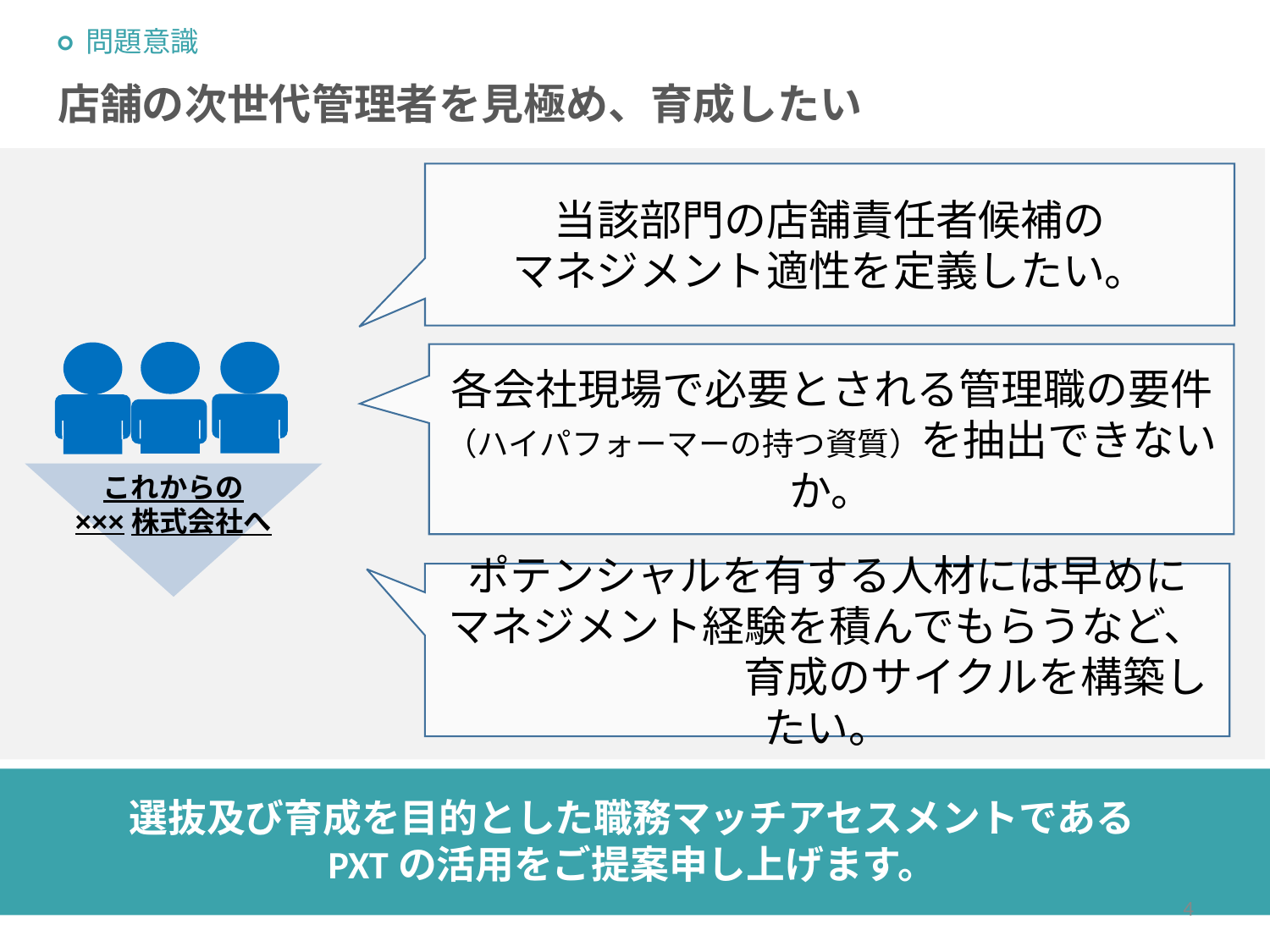

○ 問題意識

店舗の次世代管理者を見極め、育成したい

当該部門の店舗責任者候補の
マネジメント適性を定義したい。

これからの
×××株式会社へ
各会社現場で必要とされる管理職の要件（ハイパフォーマーの持つ資質）を抽出できないか。
ポテンシャルを有する人材には早めに
マネジメント経験を積んでもらうなど、　　　　　　　育成のサイクルを構築したい。

選抜及び育成を目的とした職務マッチアセスメントである
PXTの活用をご提案申し上げます。
4